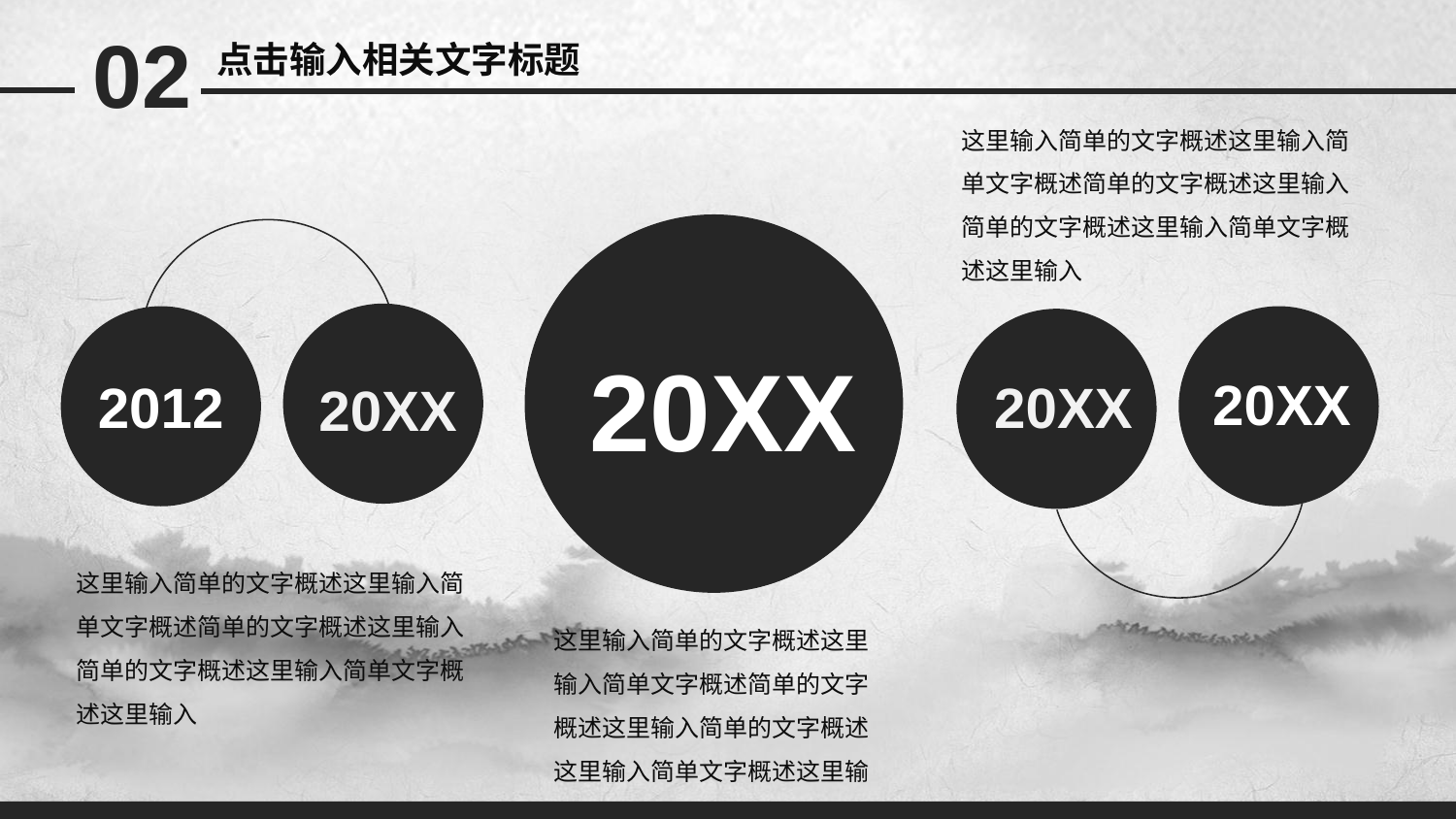

02
点击输入相关文字标题
这里输入简单的文字概述这里输入简单文字概述简单的文字概述这里输入简单的文字概述这里输入简单文字概述这里输入

20XX

20XX
2012
20XX
20XX
这里输入简单的文字概述这里输入简单文字概述简单的文字概述这里输入简单的文字概述这里输入简单文字概述这里输入
这里输入简单的文字概述这里输入简单文字概述简单的文字概述这里输入简单的文字概述这里输入简单文字概述这里输